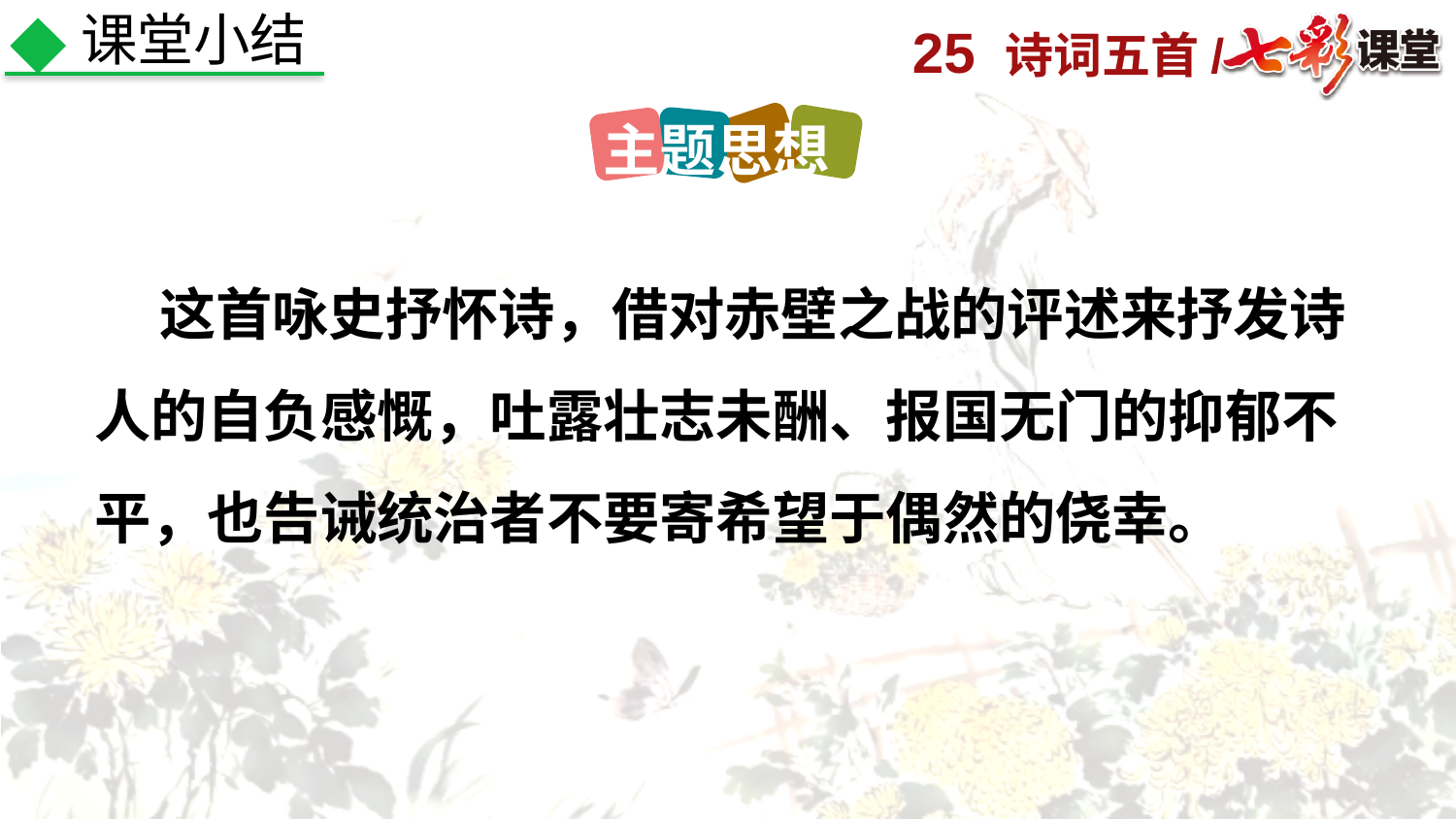

课堂小结

主题思想

    这首咏史抒怀诗，借对赤壁之战的评述来抒发诗人的自负感慨，吐露壮志未酬、报国无门的抑郁不平，也告诫统治者不要寄希望于偶然的侥幸。